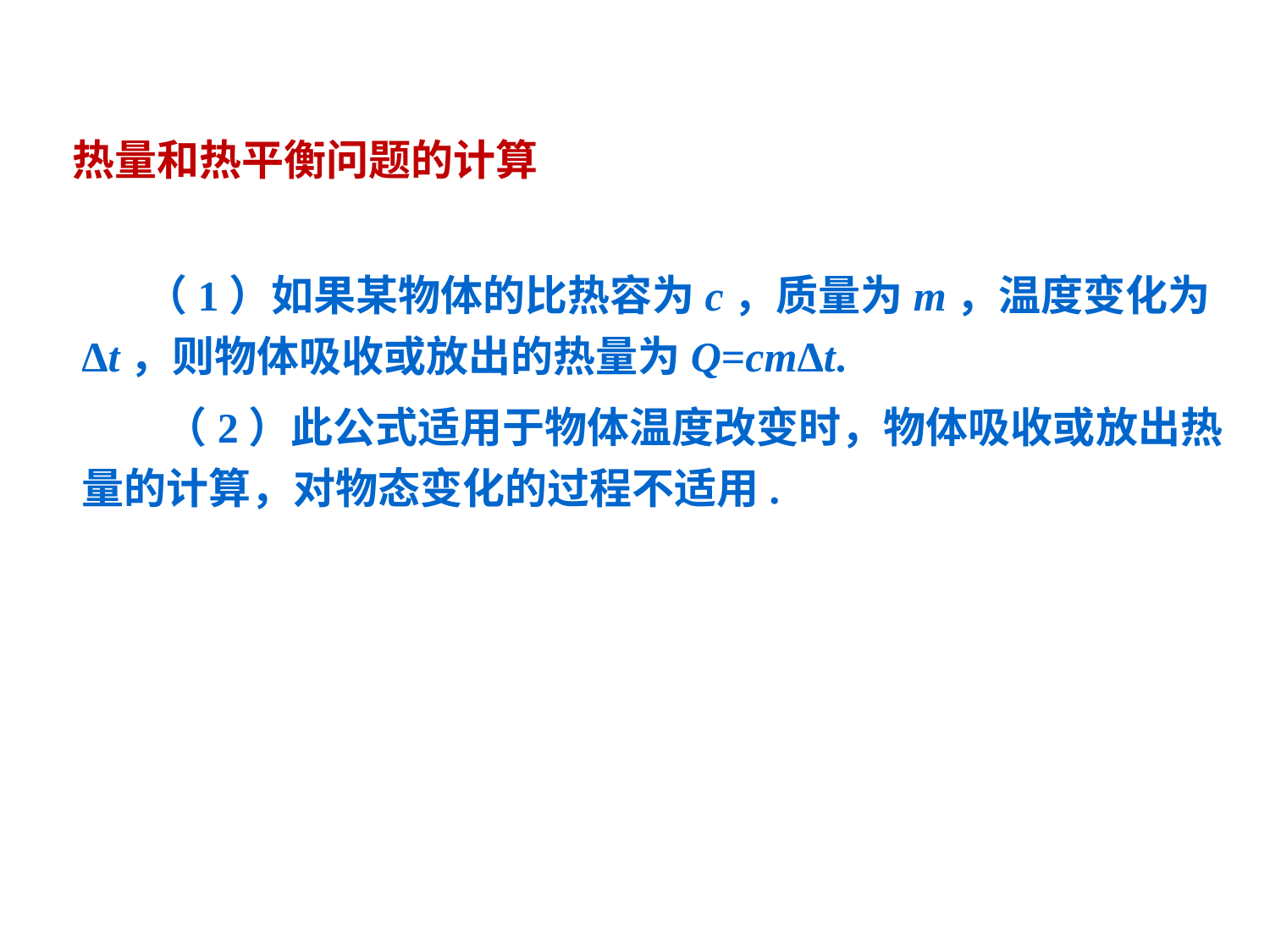

热量和热平衡问题的计算
（1）如果某物体的比热容为c，质量为m，温度变化为Δt，则物体吸收或放出的热量为Q=cmΔt.
 （2）此公式适用于物体温度改变时，物体吸收或放出热量的计算，对物态变化的过程不适用.